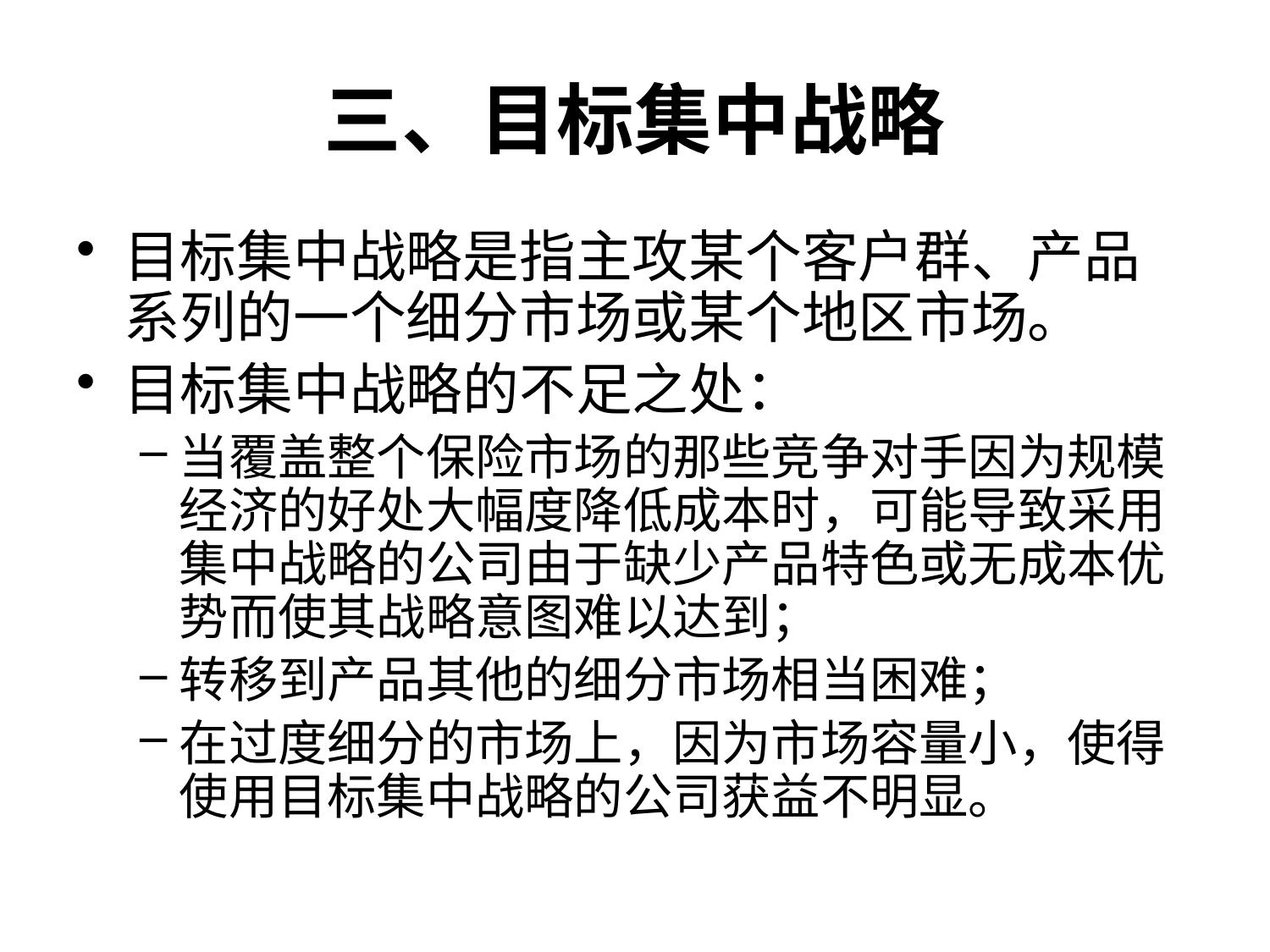

# 三、目标集中战略
目标集中战略是指主攻某个客户群、产品系列的一个细分市场或某个地区市场。
目标集中战略的不足之处：
当覆盖整个保险市场的那些竞争对手因为规模经济的好处大幅度降低成本时，可能导致采用集中战略的公司由于缺少产品特色或无成本优势而使其战略意图难以达到；
转移到产品其他的细分市场相当困难；
在过度细分的市场上，因为市场容量小，使得使用目标集中战略的公司获益不明显。